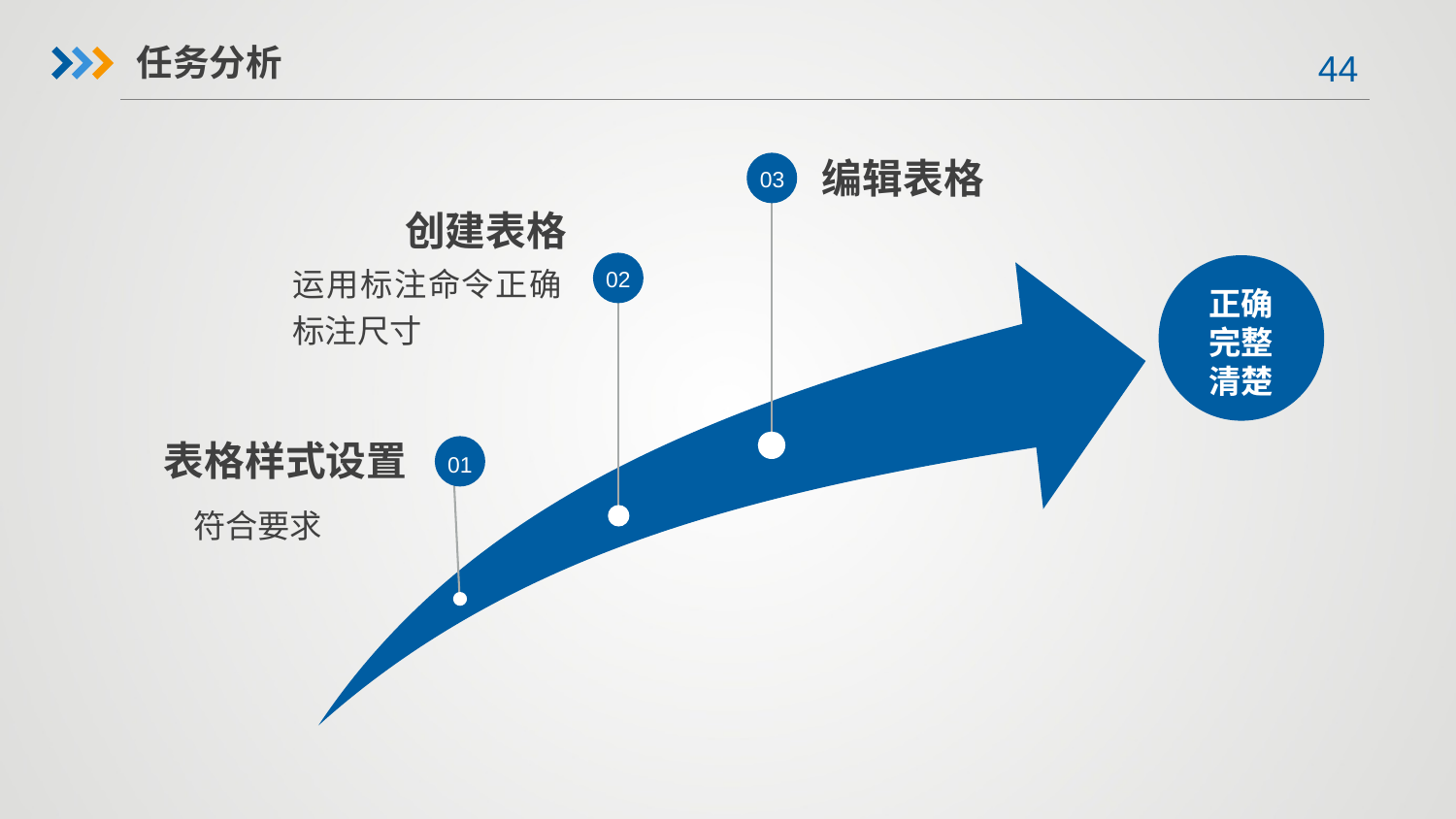

任务分析

编辑表格
03

创建表格

运用标注命令正确标注尺寸
02

正确
完整
清楚

表格样式设置

01

符合要求